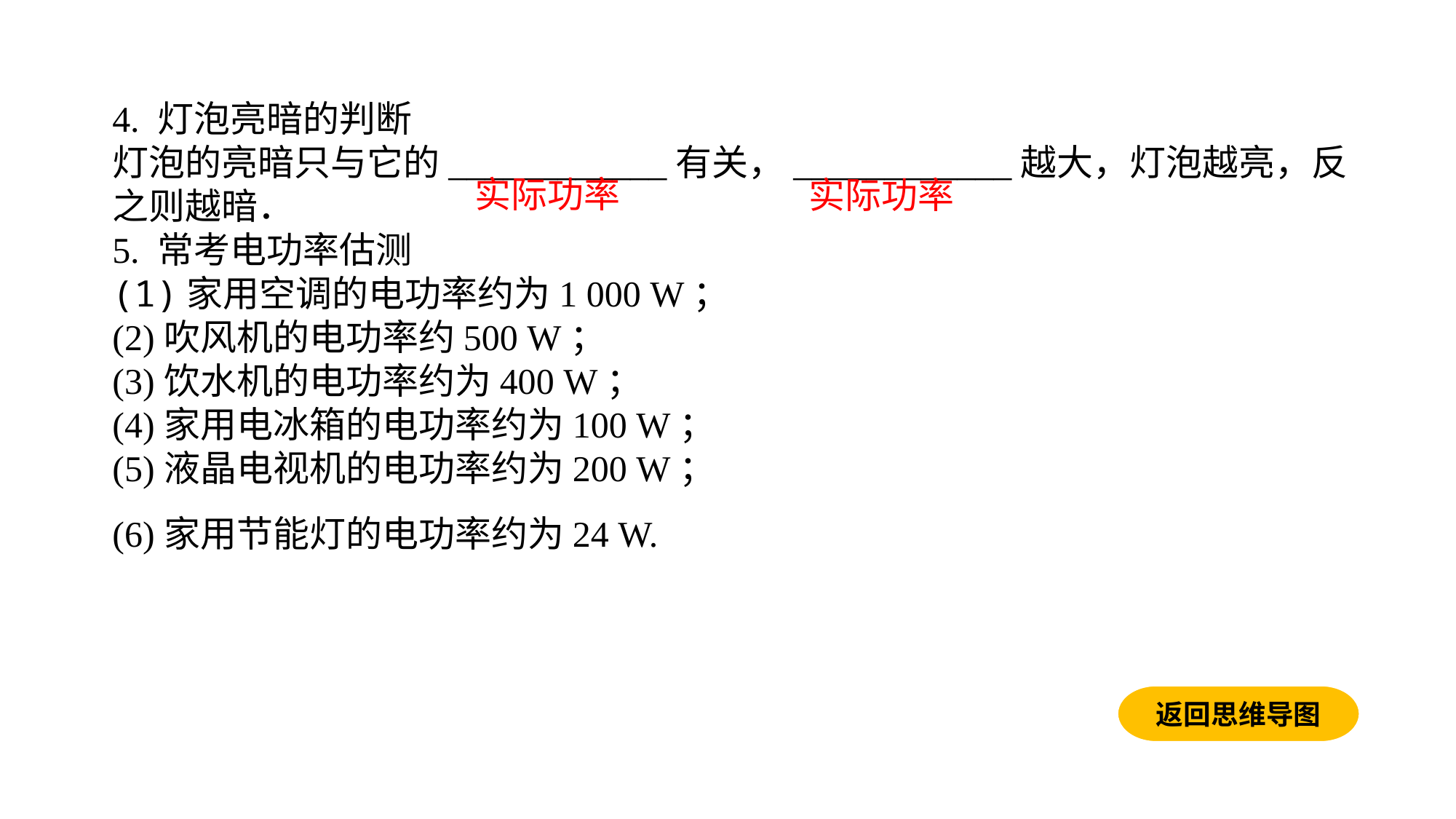

4. 灯泡亮暗的判断灯泡的亮暗只与它的____________有关，____________越大，灯泡越亮，反之则越暗．5. 常考电功率估测(1)家用空调的电功率约为1 000 W；(2)吹风机的电功率约500 W；(3)饮水机的电功率约为400 W；(4)家用电冰箱的电功率约为100 W；(5)液晶电视机的电功率约为200 W；(6)家用节能灯的电功率约为24 W.
实际功率
实际功率
返回思维导图